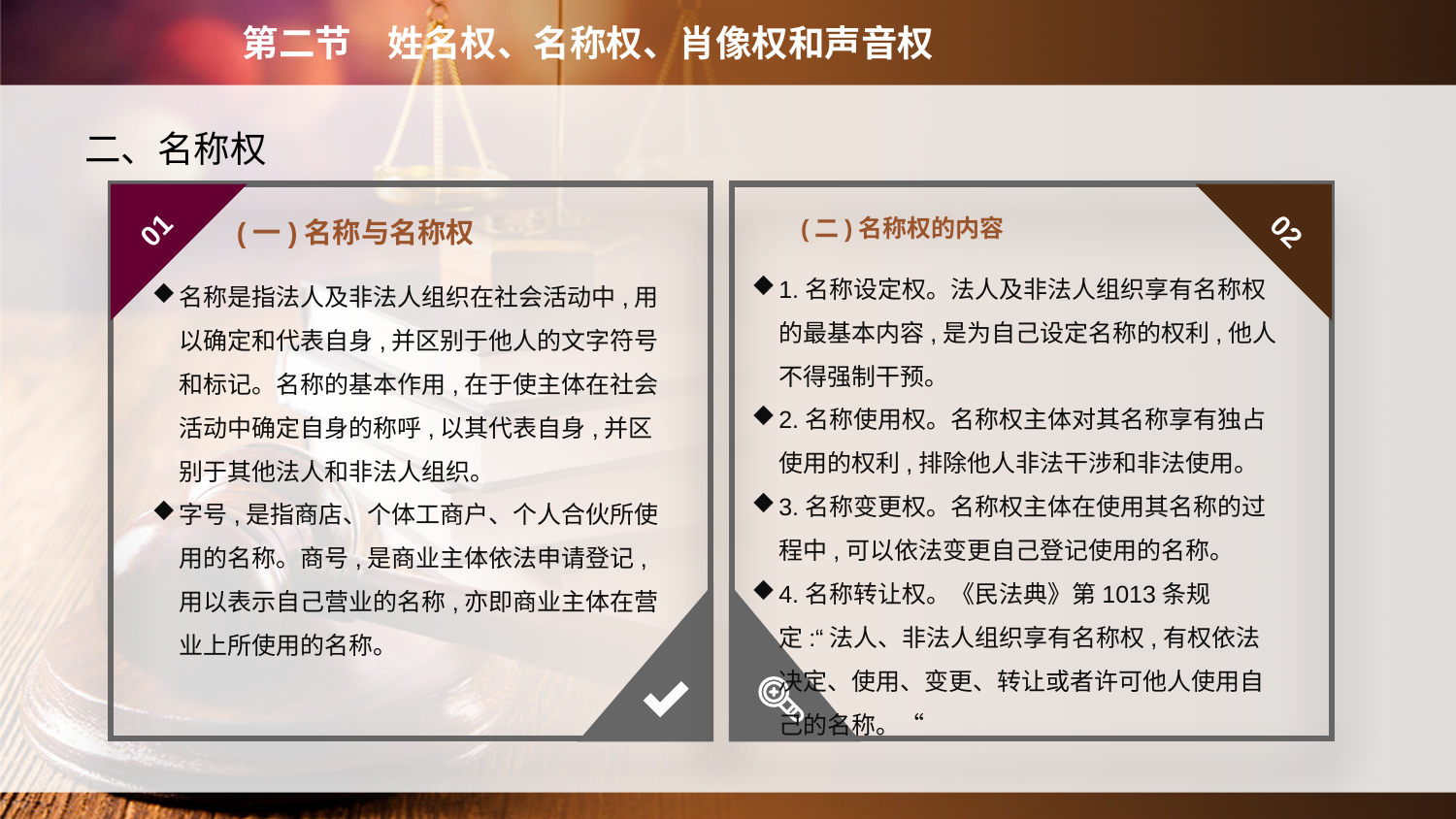

第二节　姓名权、名称权、肖像权和声音权
　　二、名称权

(二)名称权的内容
01
02
(一)名称与名称权
1.名称设定权。法人及非法人组织享有名称权的最基本内容,是为自己设定名称的权利,他人不得强制干预。
2.名称使用权。名称权主体对其名称享有独占使用的权利,排除他人非法干涉和非法使用。
3.名称变更权。名称权主体在使用其名称的过程中,可以依法变更自己登记使用的名称。
4.名称转让权。《民法典》第1013条规定:“法人、非法人组织享有名称权,有权依法决定、使用、变更、转让或者许可他人使用自己的名称。“
名称是指法人及非法人组织在社会活动中,用以确定和代表自身,并区别于他人的文字符号和标记。名称的基本作用,在于使主体在社会活动中确定自身的称呼,以其代表自身,并区别于其他法人和非法人组织。
字号,是指商店、个体工商户、个人合伙所使用的名称。商号,是商业主体依法申请登记,用以表示自己营业的名称,亦即商业主体在营业上所使用的名称。